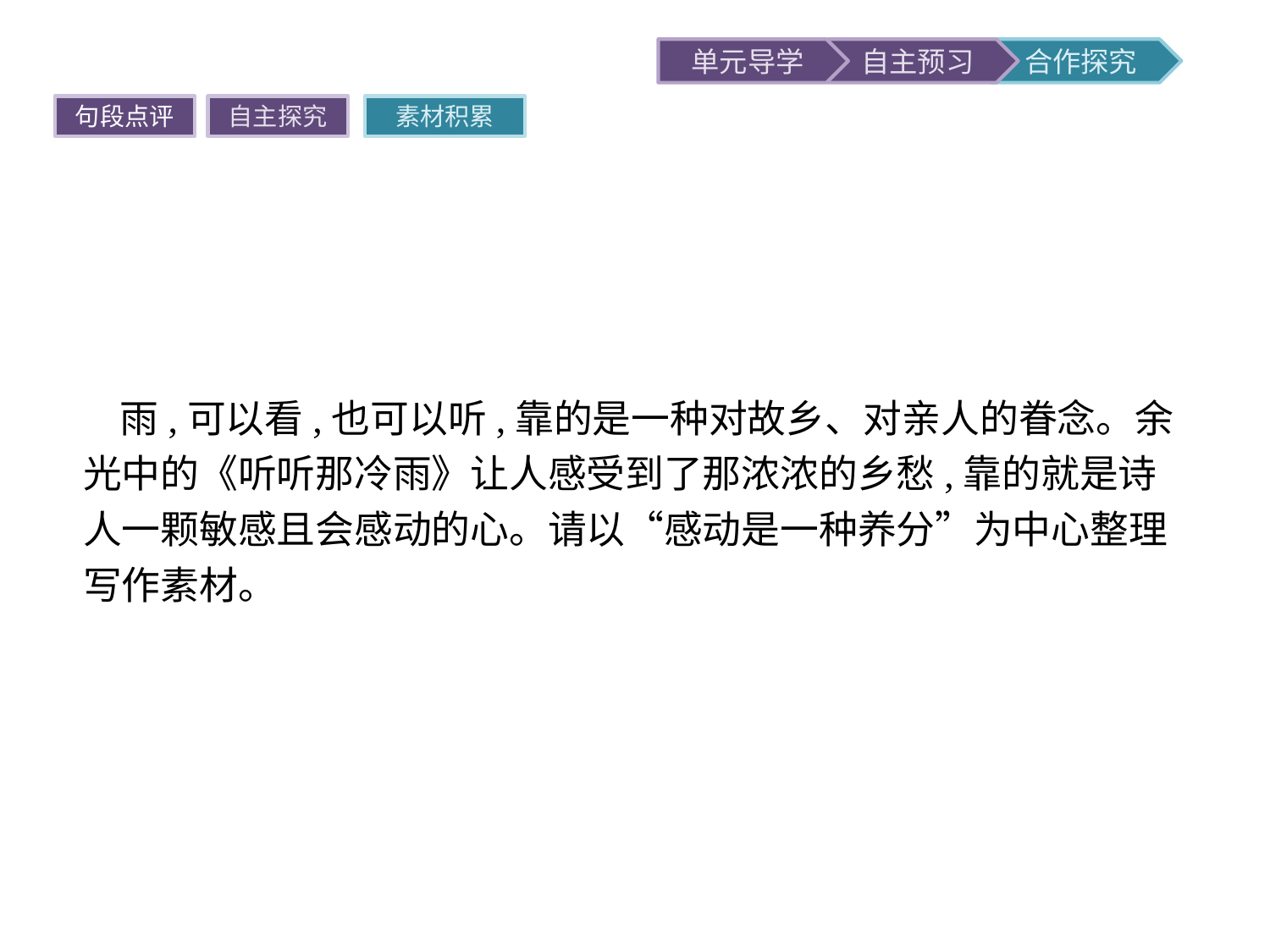

句段点评
自主探究
素材积累
雨,可以看,也可以听,靠的是一种对故乡、对亲人的眷念。余光中的《听听那冷雨》让人感受到了那浓浓的乡愁,靠的就是诗人一颗敏感且会感动的心。请以“感动是一种养分”为中心整理写作素材。